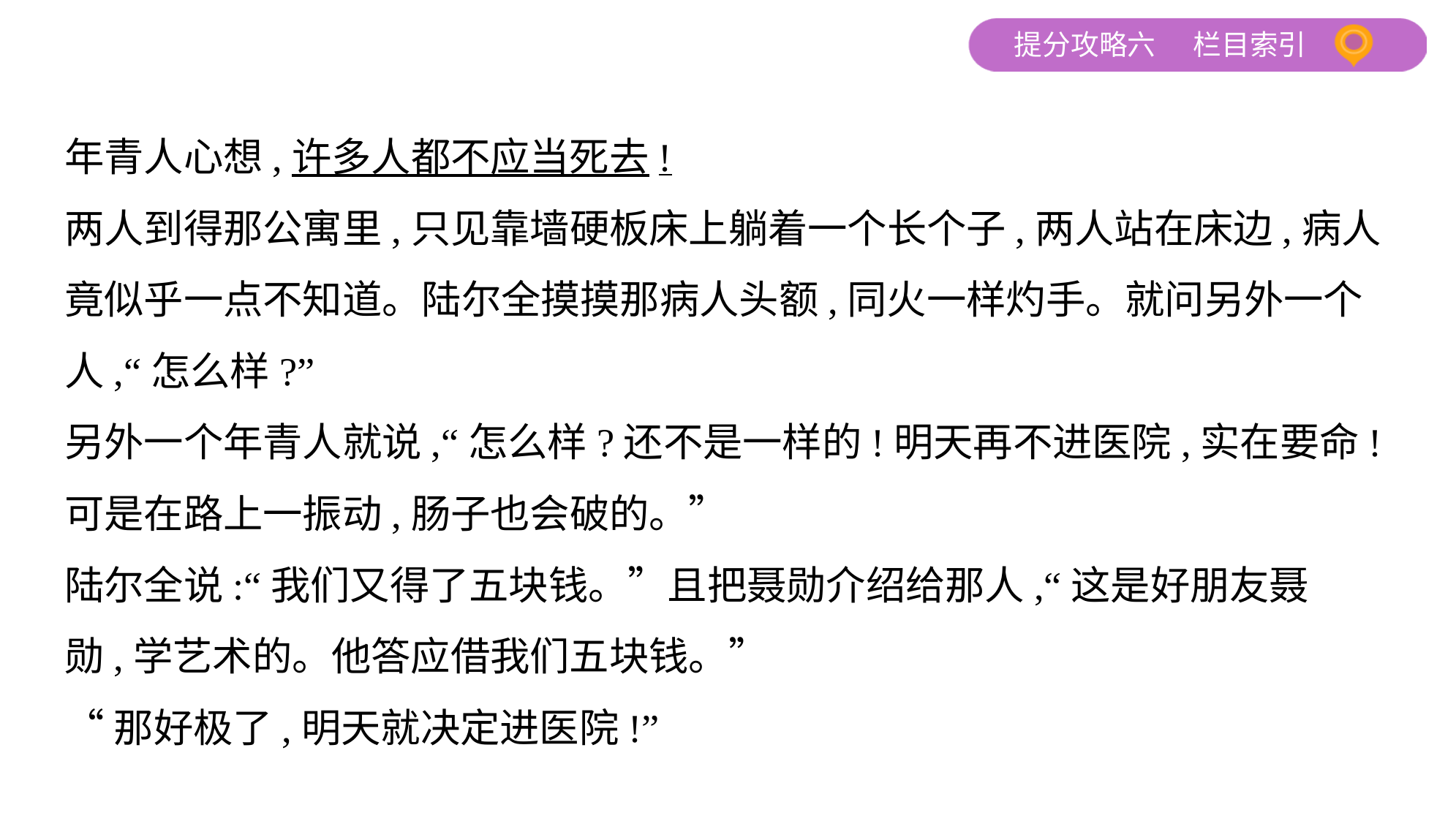

年青人心想,许多人都不应当死去!
两人到得那公寓里,只见靠墙硬板床上躺着一个长个子,两人站在床边,病人
竟似乎一点不知道。陆尔全摸摸那病人头额,同火一样灼手。就问另外一个
人,“怎么样?”
另外一个年青人就说,“怎么样?还不是一样的!明天再不进医院,实在要命!
可是在路上一振动,肠子也会破的。”
陆尔全说:“我们又得了五块钱。”且把聂勋介绍给那人,“这是好朋友聂
勋,学艺术的。他答应借我们五块钱。”
“那好极了,明天就决定进医院!”